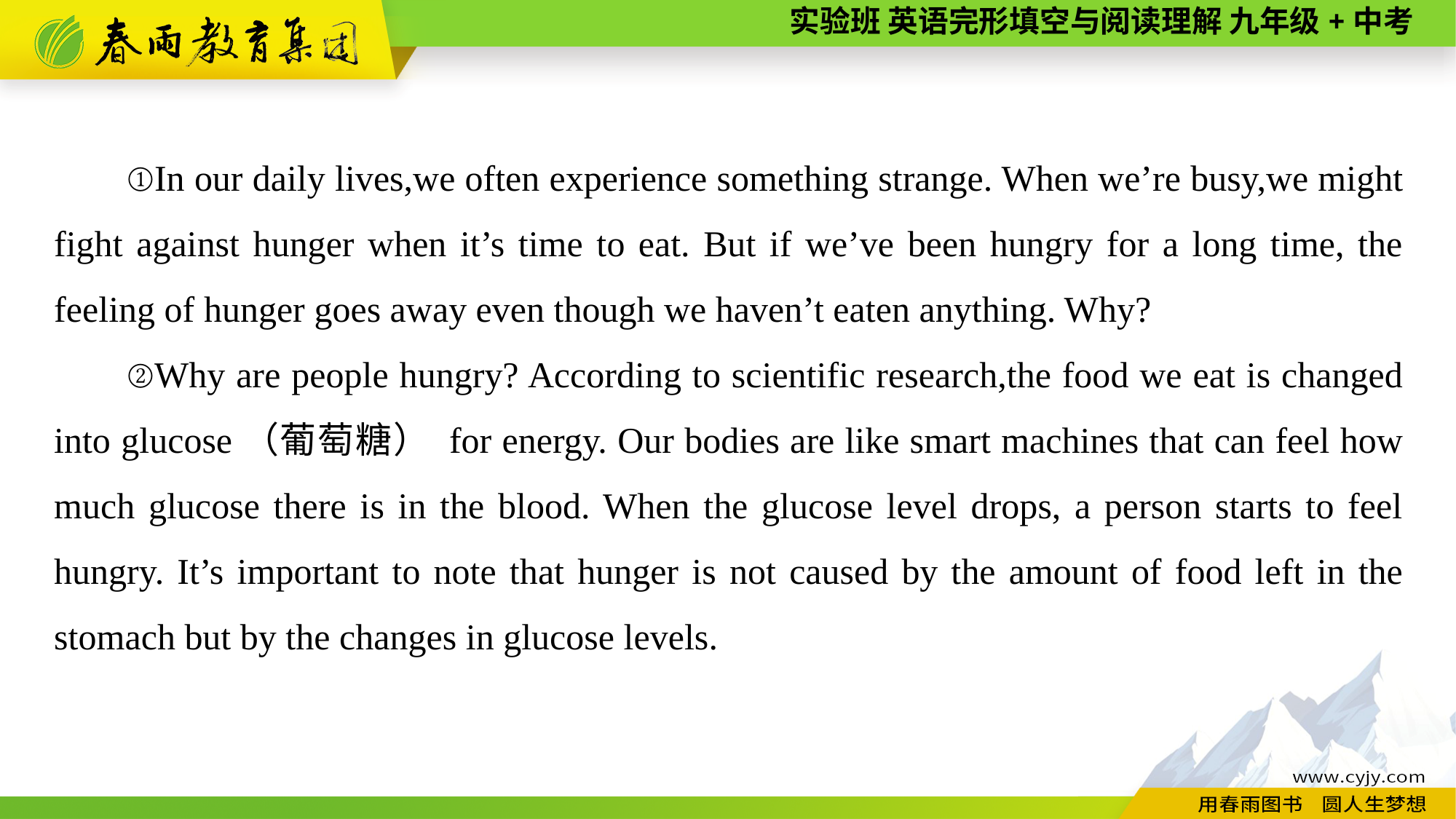

①In our daily lives,we often experience something strange. When we’re busy,we might fight against hunger when it’s time to eat. But if we’ve been hungry for a long time, the feeling of hunger goes away even though we haven’t eaten anything. Why?
②Why are people hungry? According to scientific research,the food we eat is changed into glucose（葡萄糖） for energy. Our bodies are like smart machines that can feel how much glucose there is in the blood. When the glucose level drops, a person starts to feel hungry. It’s important to note that hunger is not caused by the amount of food left in the stomach but by the changes in glucose levels.